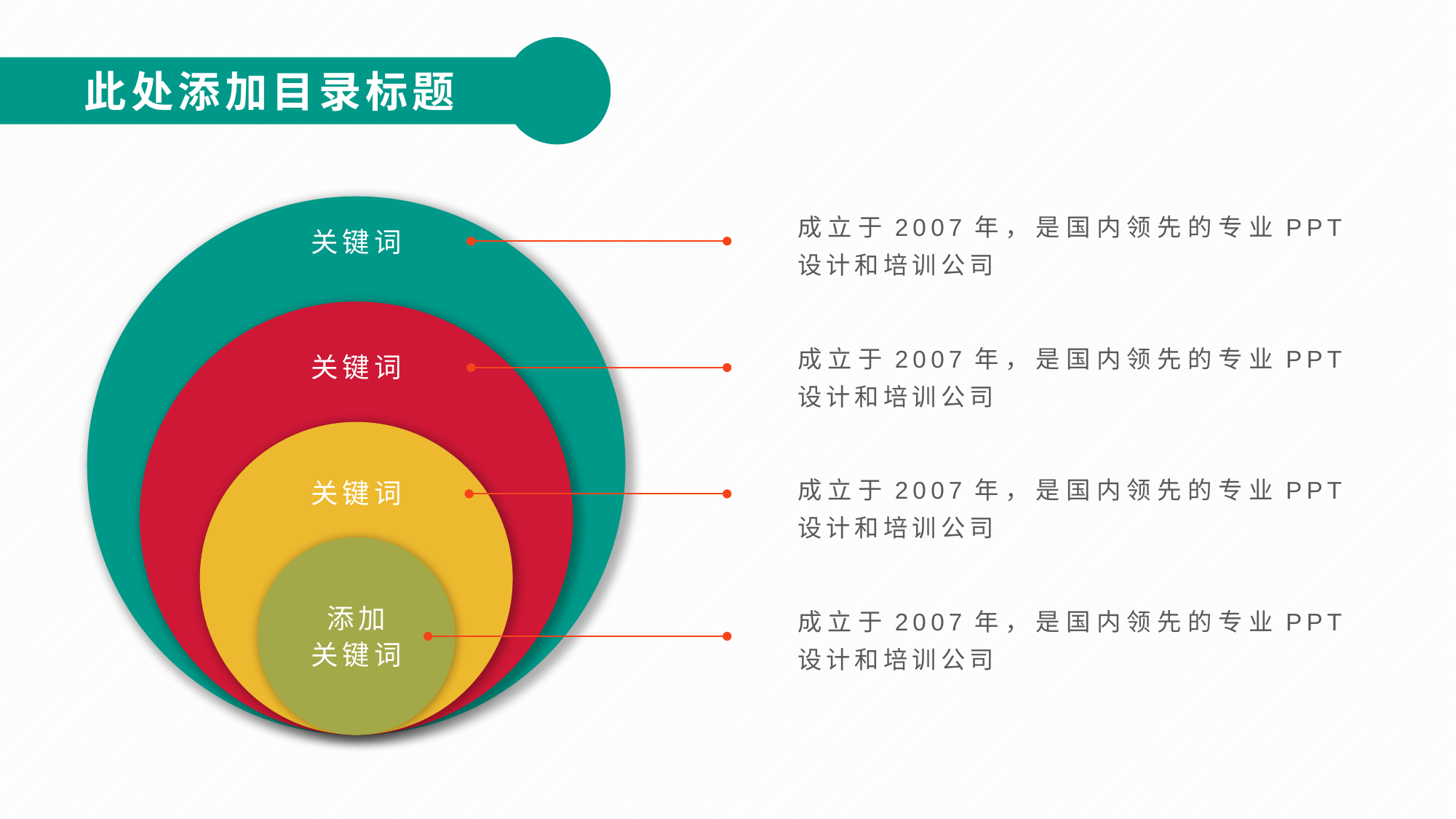

此处添加目录标题

成立于2007年，是国内领先的专业PPT设计和培训公司
关键词

成立于2007年，是国内领先的专业PPT设计和培训公司
关键词

成立于2007年，是国内领先的专业PPT设计和培训公司
关键词

成立于2007年，是国内领先的专业PPT设计和培训公司
添加
关键词